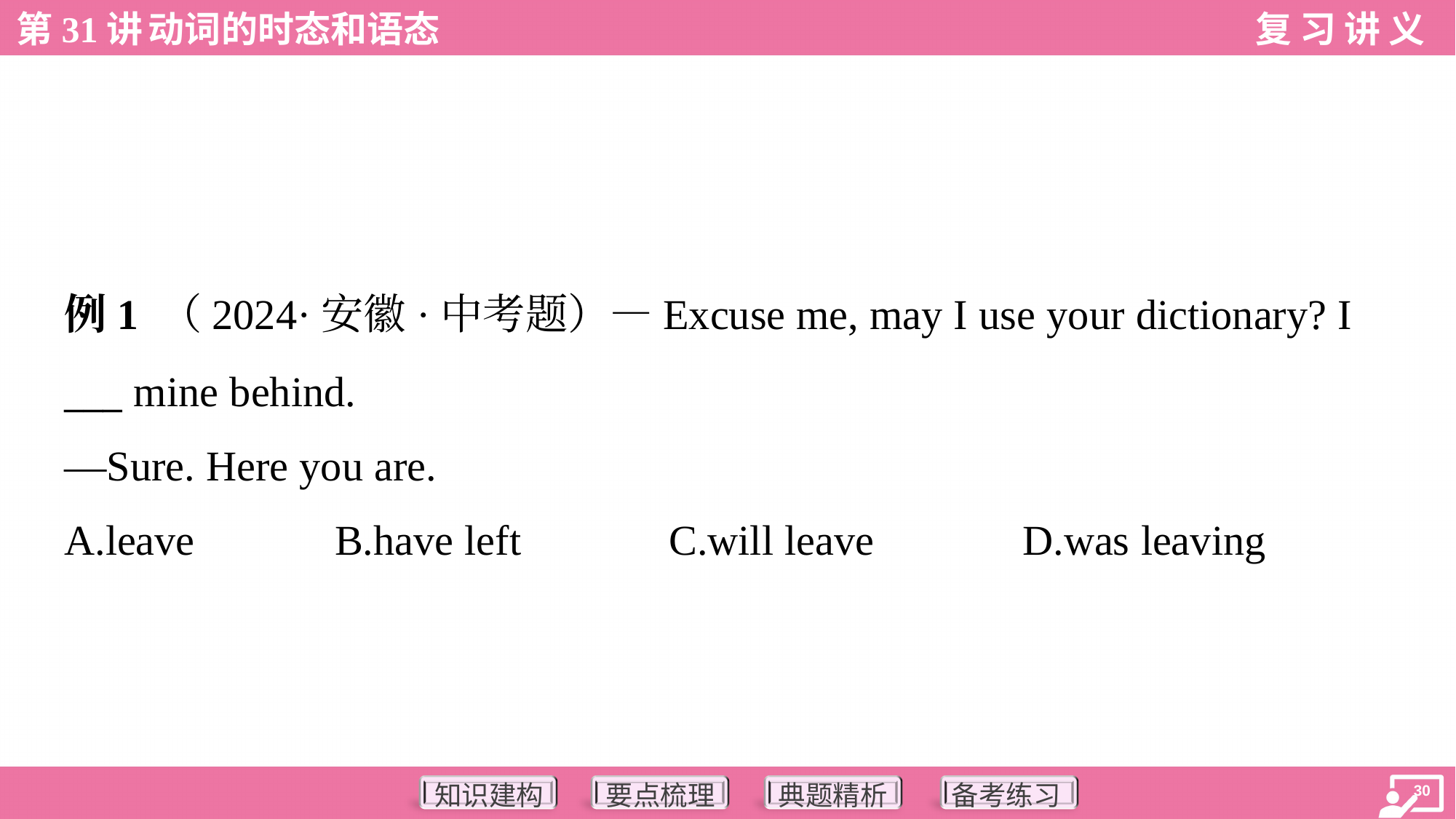

例1 （2024·安徽·中考题）—Excuse me, may I use your dictionary? I
___ mine behind.
—Sure. Here you are.
A.leave	B.have left	C.will leave	D.was leaving